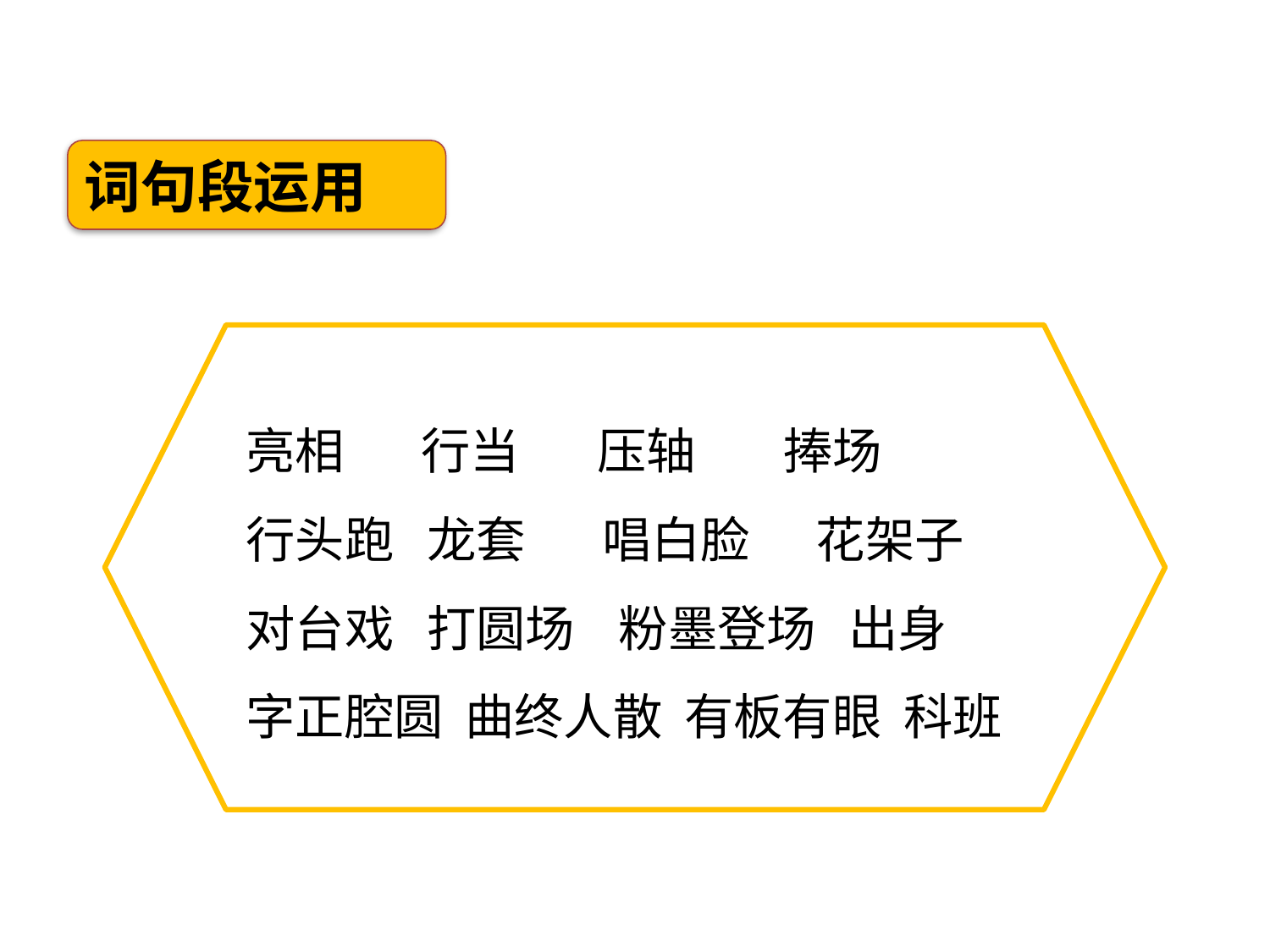

词句段运用
亮相       行当       压轴        捧场
行头跑   龙套       唱白脸      花架子
对台戏   打圆场    粉墨登场   出身
字正腔圆  曲终人散  有板有眼  科班